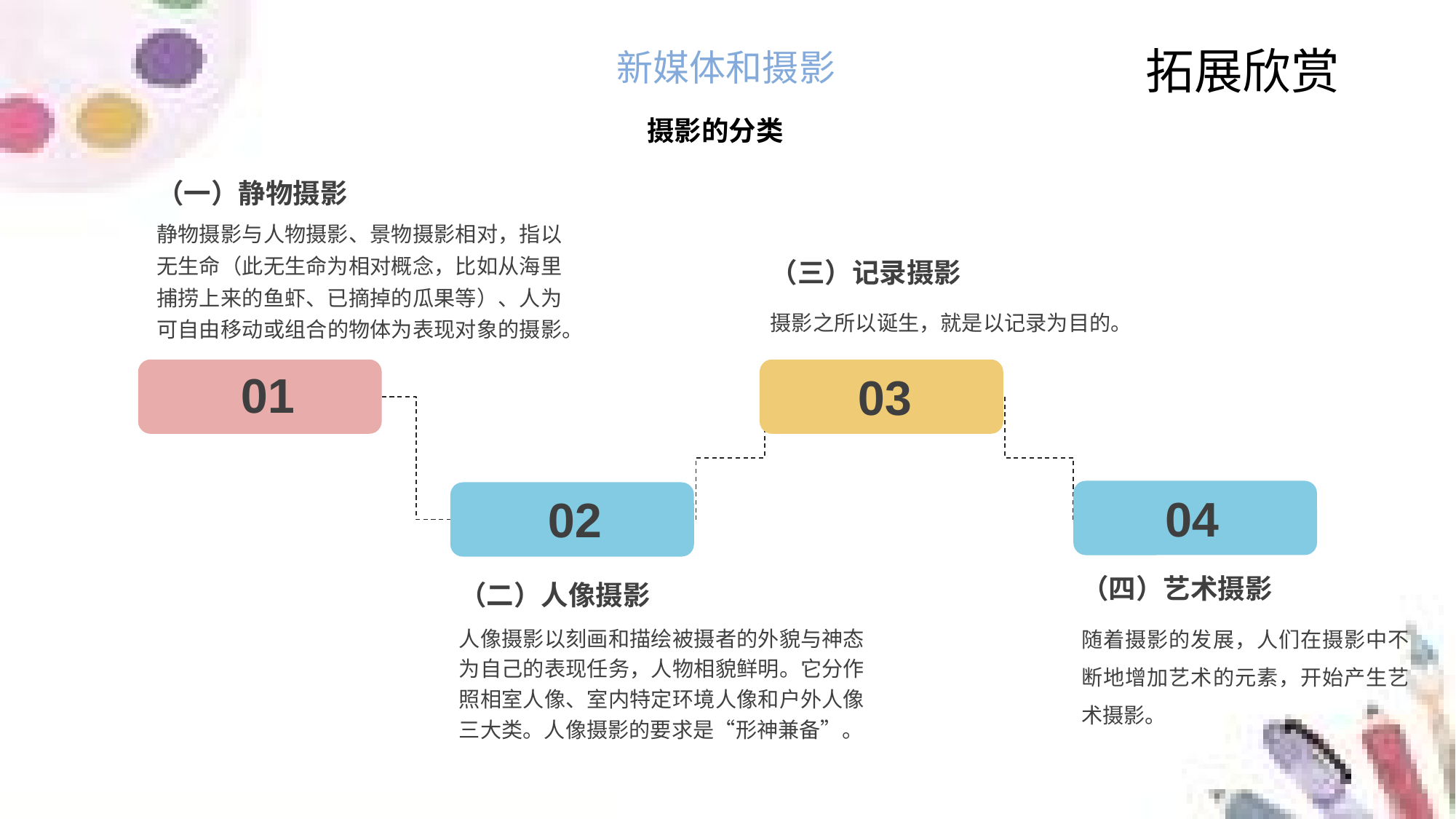

拓展欣赏
新媒体和摄影
摄影的分类
（一）静物摄影
静物摄影与人物摄影、景物摄影相对，指以无生命（此无生命为相对概念，比如从海里捕捞上来的鱼虾、已摘掉的瓜果等）、人为可自由移动或组合的物体为表现对象的摄影。
（三）记录摄影
摄影之所以诞生，就是以记录为目的。

01

03

04

02
（四）艺术摄影
（二）人像摄影
随着摄影的发展，人们在摄影中不断地增加艺术的元素，开始产生艺术摄影。
人像摄影以刻画和描绘被摄者的外貌与神态为自己的表现任务，人物相貌鲜明。它分作照相室人像、室内特定环境人像和户外人像三大类。人像摄影的要求是“形神兼备”。